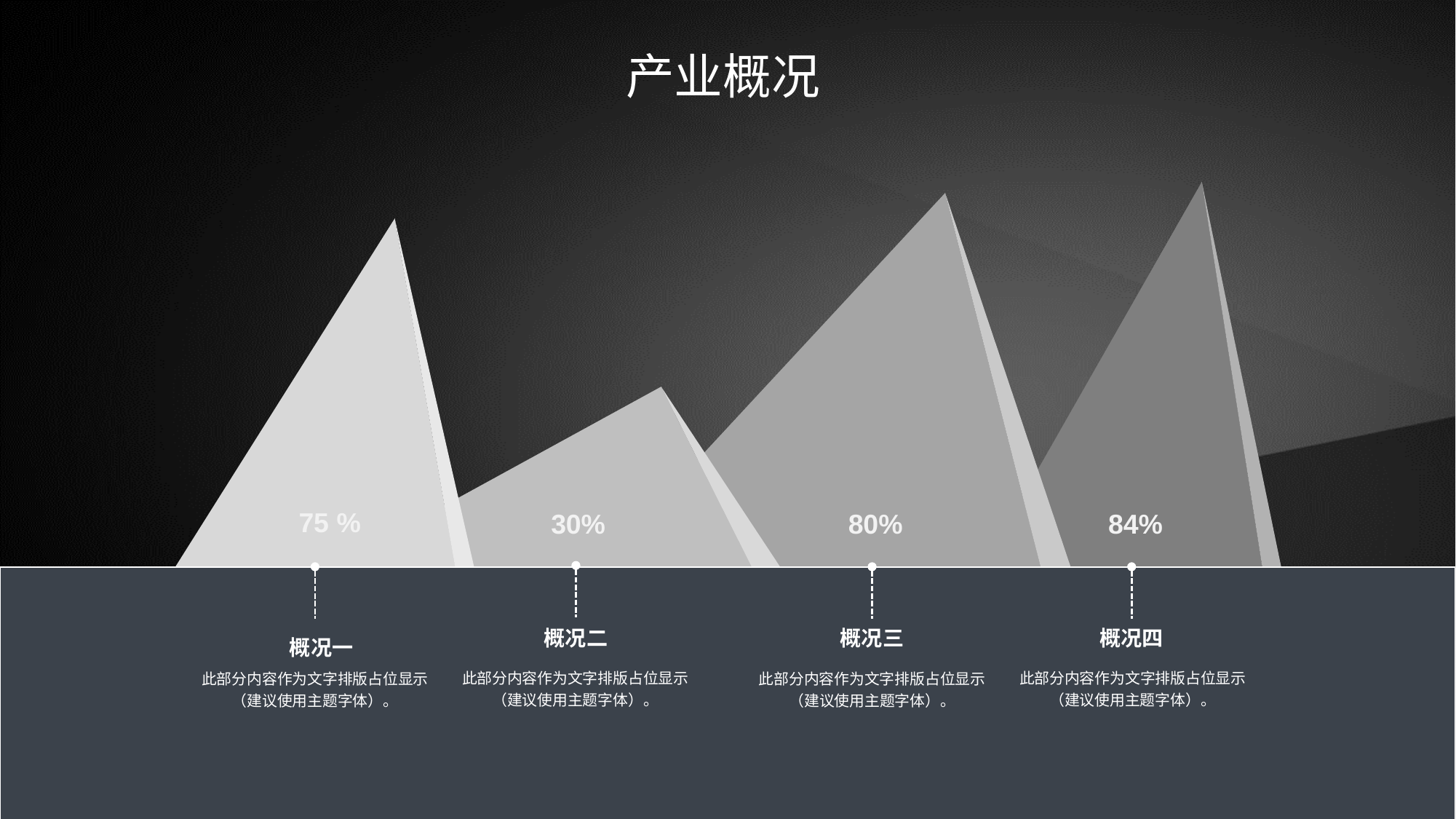

产业概况

75 %
30%
80%
84%

概况二
概况三
概况四
概况一
此部分内容作为文字排版占位显示
（建议使用主题字体）。
此部分内容作为文字排版占位显示
（建议使用主题字体）。
此部分内容作为文字排版占位显示
（建议使用主题字体）。
此部分内容作为文字排版占位显示
（建议使用主题字体）。